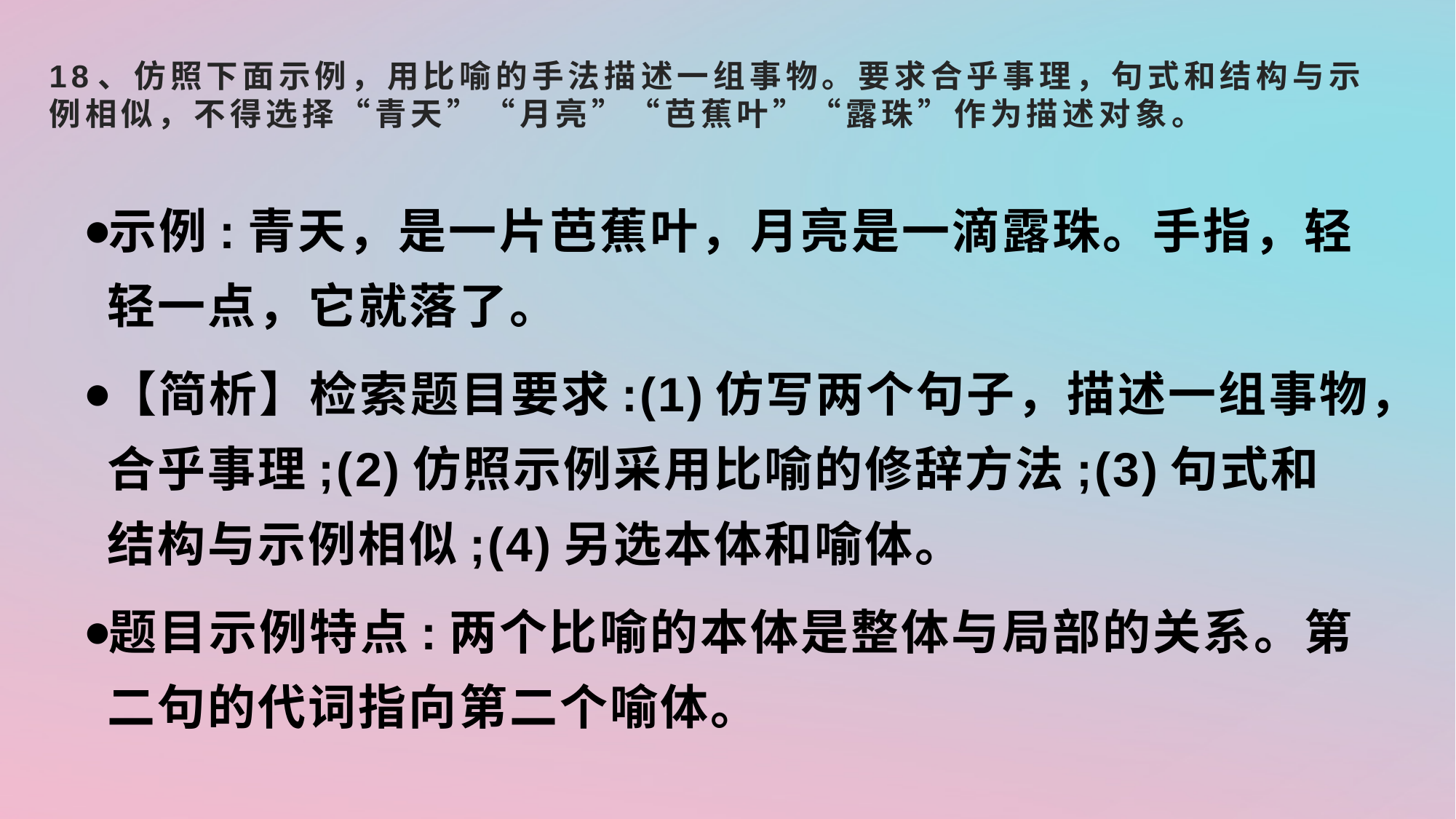

# 18、仿照下面示例，用比喻的手法描述一组事物。要求合乎事理，句式和结构与示例相似，不得选择“青天”“月亮”“芭蕉叶”“露珠”作为描述对象。
示例:青天，是一片芭蕉叶，月亮是一滴露珠。手指，轻轻一点，它就落了。
【简析】检索题目要求:(1)仿写两个句子，描述一组事物，合乎事理;(2)仿照示例采用比喻的修辞方法;(3)句式和结构与示例相似;(4)另选本体和喻体。
题目示例特点:两个比喻的本体是整体与局部的关系。第二句的代词指向第二个喻体。